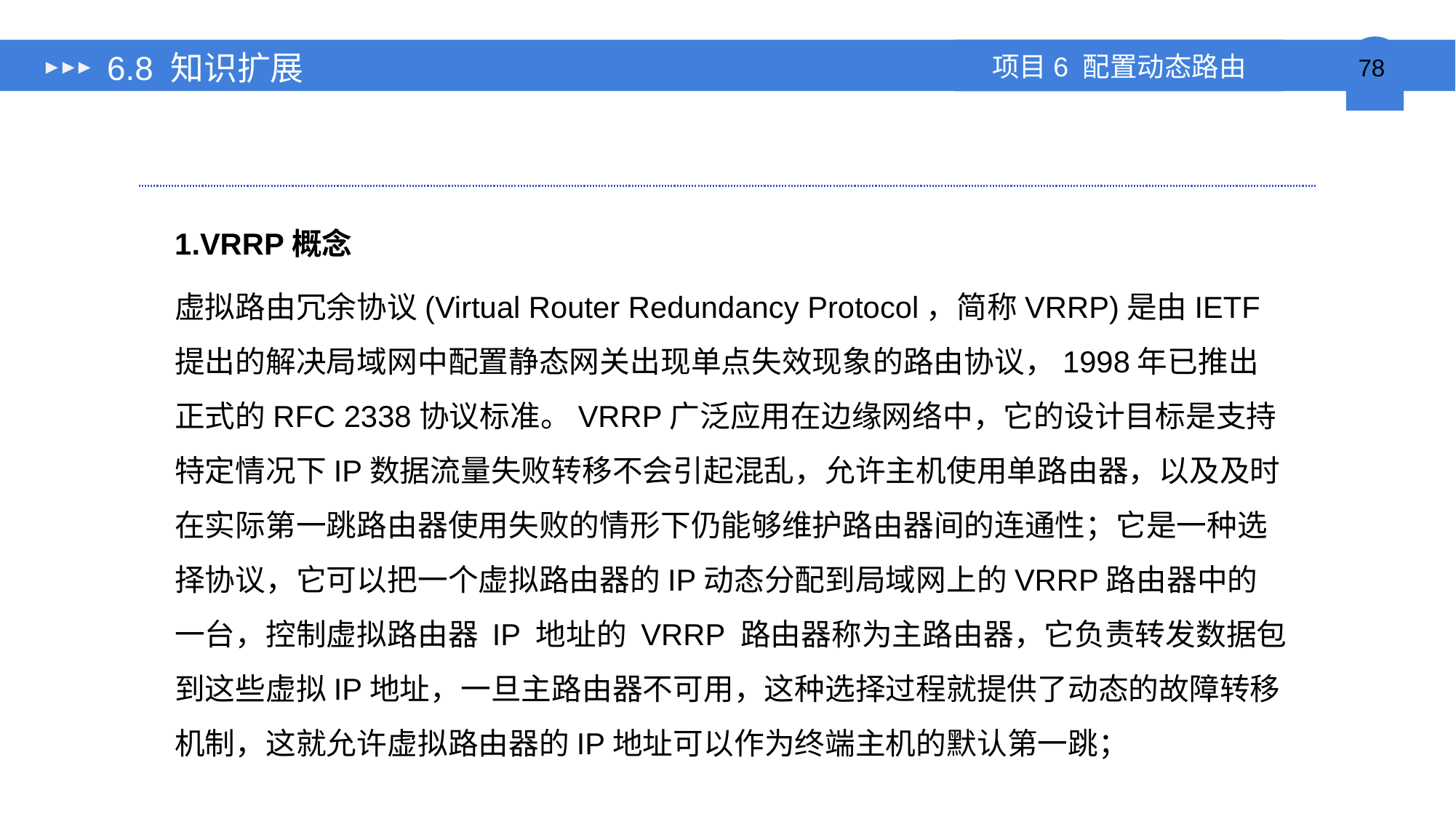

# 6.8 知识扩展

1.VRRP概念
虚拟路由冗余协议(Virtual Router Redundancy Protocol，简称VRRP)是由IETF提出的解决局域网中配置静态网关出现单点失效现象的路由协议，1998年已推出正式的RFC 2338协议标准。VRRP广泛应用在边缘网络中，它的设计目标是支持特定情况下IP数据流量失败转移不会引起混乱，允许主机使用单路由器，以及及时在实际第一跳路由器使用失败的情形下仍能够维护路由器间的连通性；它是一种选择协议，它可以把一个虚拟路由器的IP动态分配到局域网上的VRRP路由器中的一台，控制虚拟路由器 IP 地址的 VRRP 路由器称为主路由器，它负责转发数据包到这些虚拟IP地址，一旦主路由器不可用，这种选择过程就提供了动态的故障转移机制，这就允许虚拟路由器的IP地址可以作为终端主机的默认第一跳；